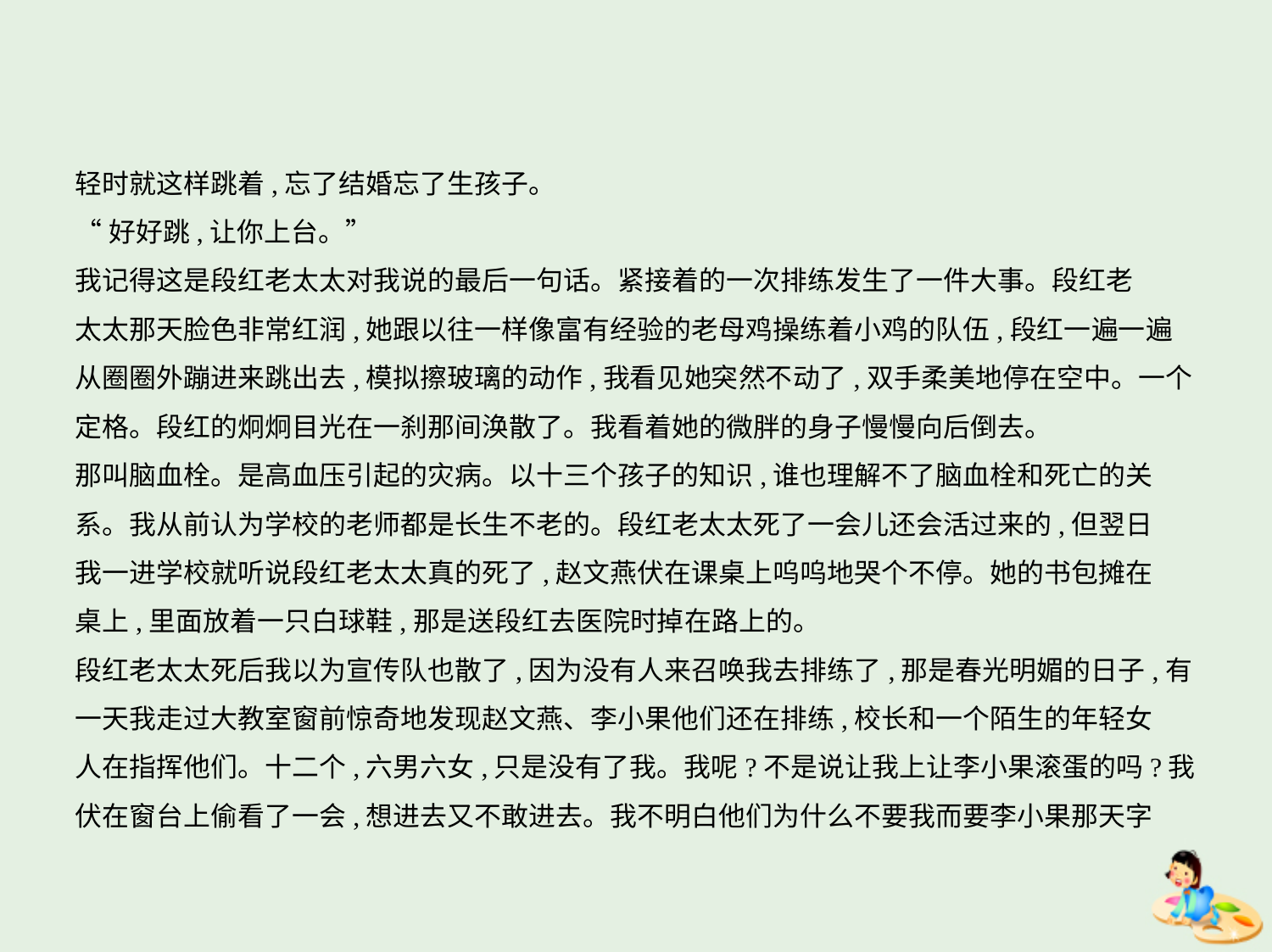

轻时就这样跳着,忘了结婚忘了生孩子。
“好好跳,让你上台。”
我记得这是段红老太太对我说的最后一句话。紧接着的一次排练发生了一件大事。段红老
太太那天脸色非常红润,她跟以往一样像富有经验的老母鸡操练着小鸡的队伍,段红一遍一遍
从圈圈外蹦进来跳出去,模拟擦玻璃的动作,我看见她突然不动了,双手柔美地停在空中。一个
定格。段红的炯炯目光在一刹那间涣散了。我看着她的微胖的身子慢慢向后倒去。
那叫脑血栓。是高血压引起的灾病。以十三个孩子的知识,谁也理解不了脑血栓和死亡的关
系。我从前认为学校的老师都是长生不老的。段红老太太死了一会儿还会活过来的,但翌日
我一进学校就听说段红老太太真的死了,赵文燕伏在课桌上呜呜地哭个不停。她的书包摊在
桌上,里面放着一只白球鞋,那是送段红去医院时掉在路上的。
段红老太太死后我以为宣传队也散了,因为没有人来召唤我去排练了,那是春光明媚的日子,有
一天我走过大教室窗前惊奇地发现赵文燕、李小果他们还在排练,校长和一个陌生的年轻女
人在指挥他们。十二个,六男六女,只是没有了我。我呢?不是说让我上让李小果滚蛋的吗?我
伏在窗台上偷看了一会,想进去又不敢进去。我不明白他们为什么不要我而要李小果那天字